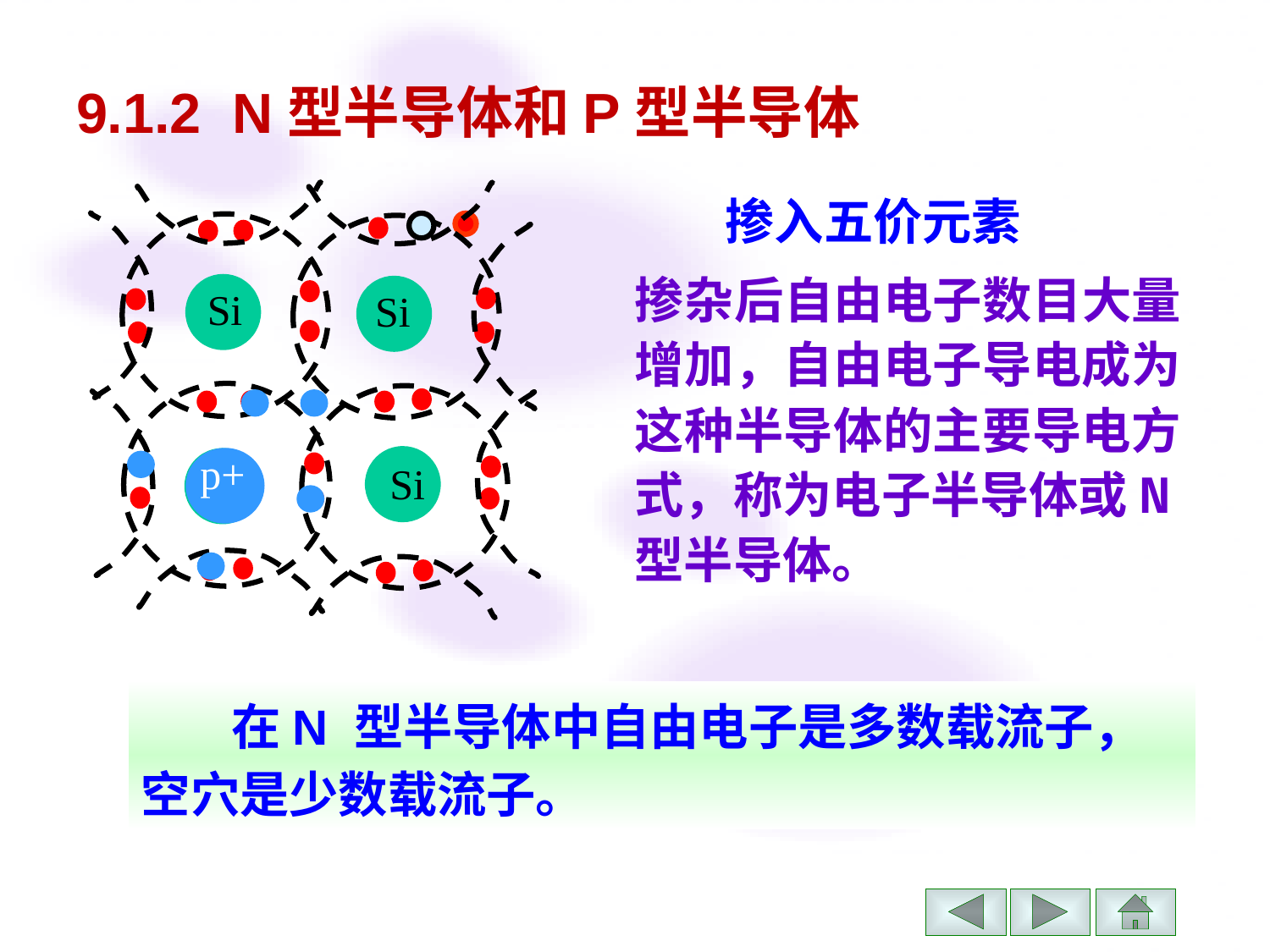

9.1.2  N型半导体和P型半导体

 Si
 Si

 Si

 Si

掺入五价元素

掺杂后自由电子数目大量增加，自由电子导电成为这种半导体的主要导电方式，称为电子半导体或N型半导体。

p+

       在N 型半导体中自由电子是多数载流子，空穴是少数载流子。